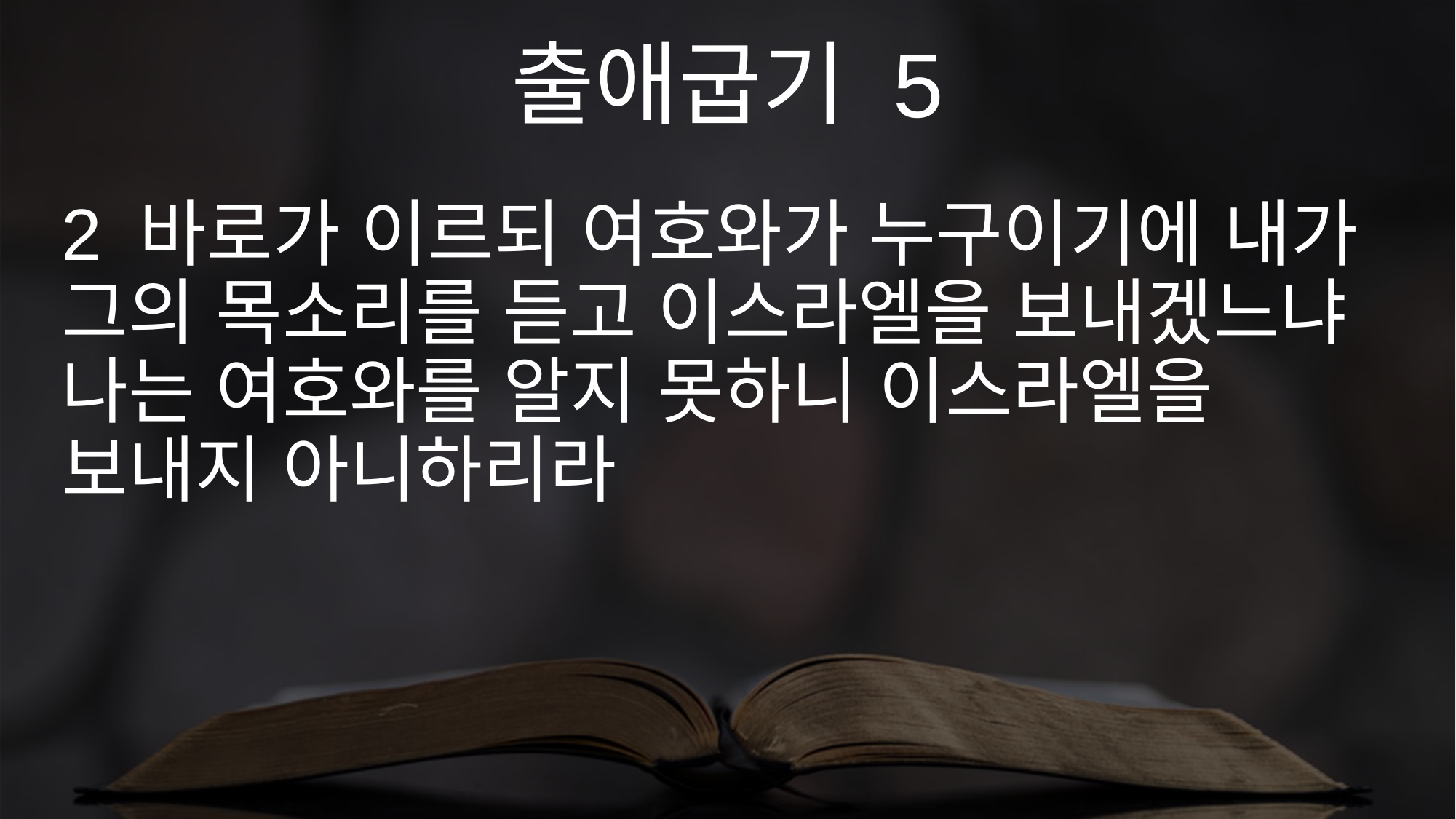

출애굽기 5
2 바로가 이르되 여호와가 누구이기에 내가 그의 목소리를 듣고 이스라엘을 보내겠느냐 나는 여호와를 알지 못하니 이스라엘을 보내지 아니하리라